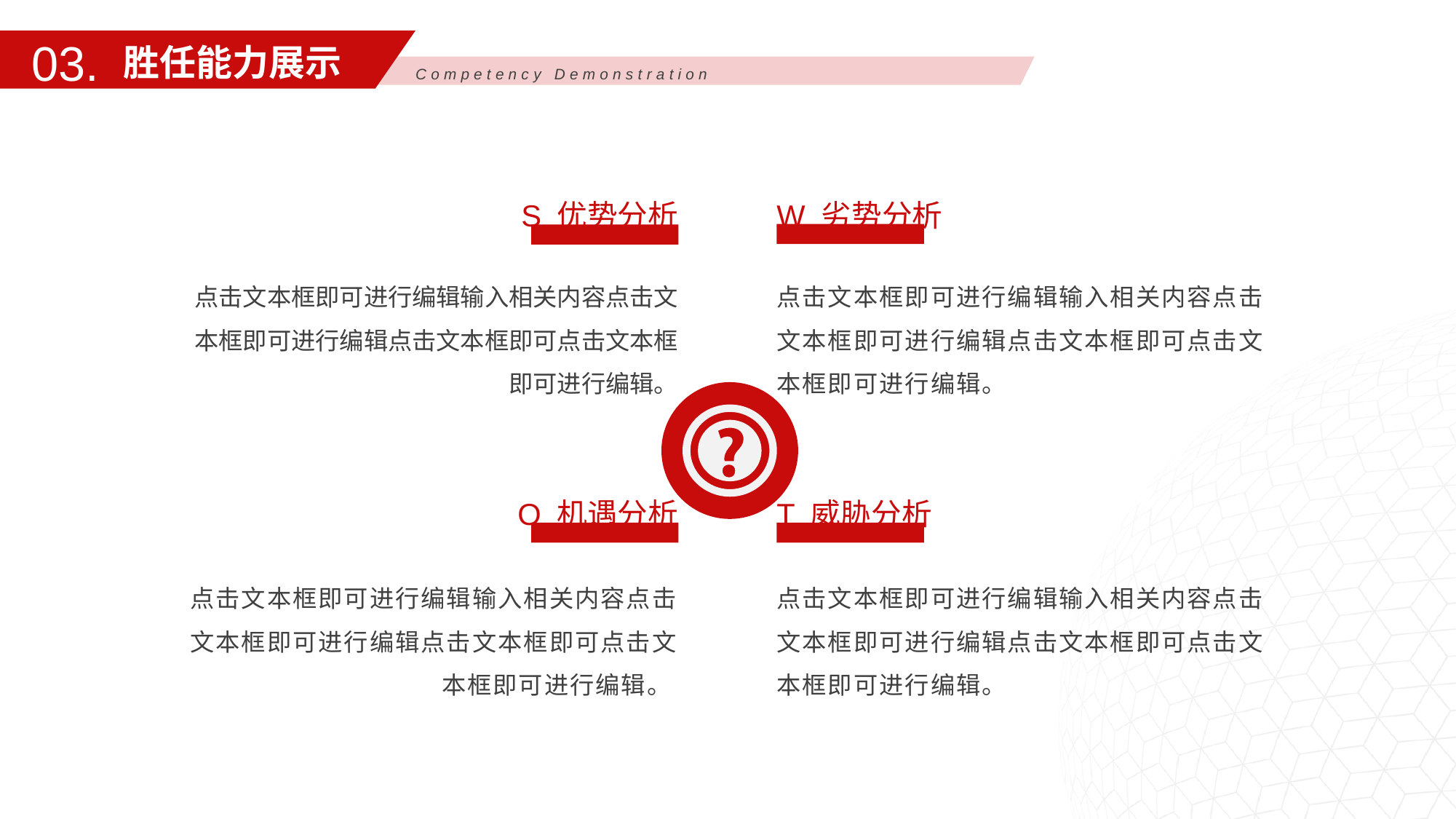

03.
胜任能力展示

Competency Demonstration
S 优势分析
W 劣势分析

点击文本框即可进行编辑输入相关内容点击文本框即可进行编辑点击文本框即可点击文本框即可进行编辑。
点击文本框即可进行编辑输入相关内容点击文本框即可进行编辑点击文本框即可点击文本框即可进行编辑。

O 机遇分析
T 威胁分析

点击文本框即可进行编辑输入相关内容点击文本框即可进行编辑点击文本框即可点击文本框即可进行编辑。
点击文本框即可进行编辑输入相关内容点击文本框即可进行编辑点击文本框即可点击文本框即可进行编辑。